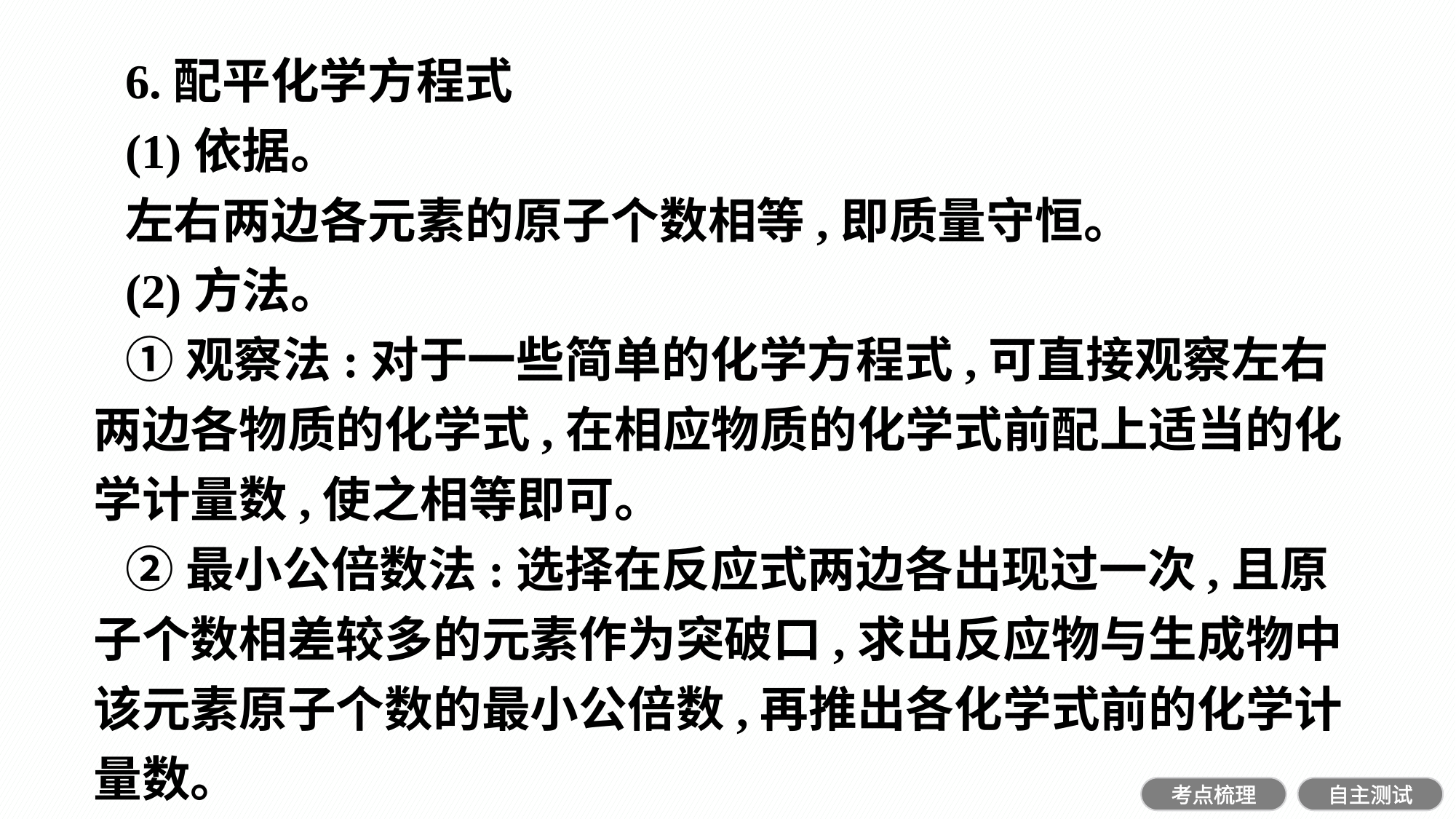

6.配平化学方程式
(1)依据。
左右两边各元素的原子个数相等,即质量守恒。
(2)方法。
①观察法:对于一些简单的化学方程式,可直接观察左右两边各物质的化学式,在相应物质的化学式前配上适当的化学计量数,使之相等即可。
②最小公倍数法:选择在反应式两边各出现过一次,且原子个数相差较多的元素作为突破口,求出反应物与生成物中该元素原子个数的最小公倍数,再推出各化学式前的化学计量数。